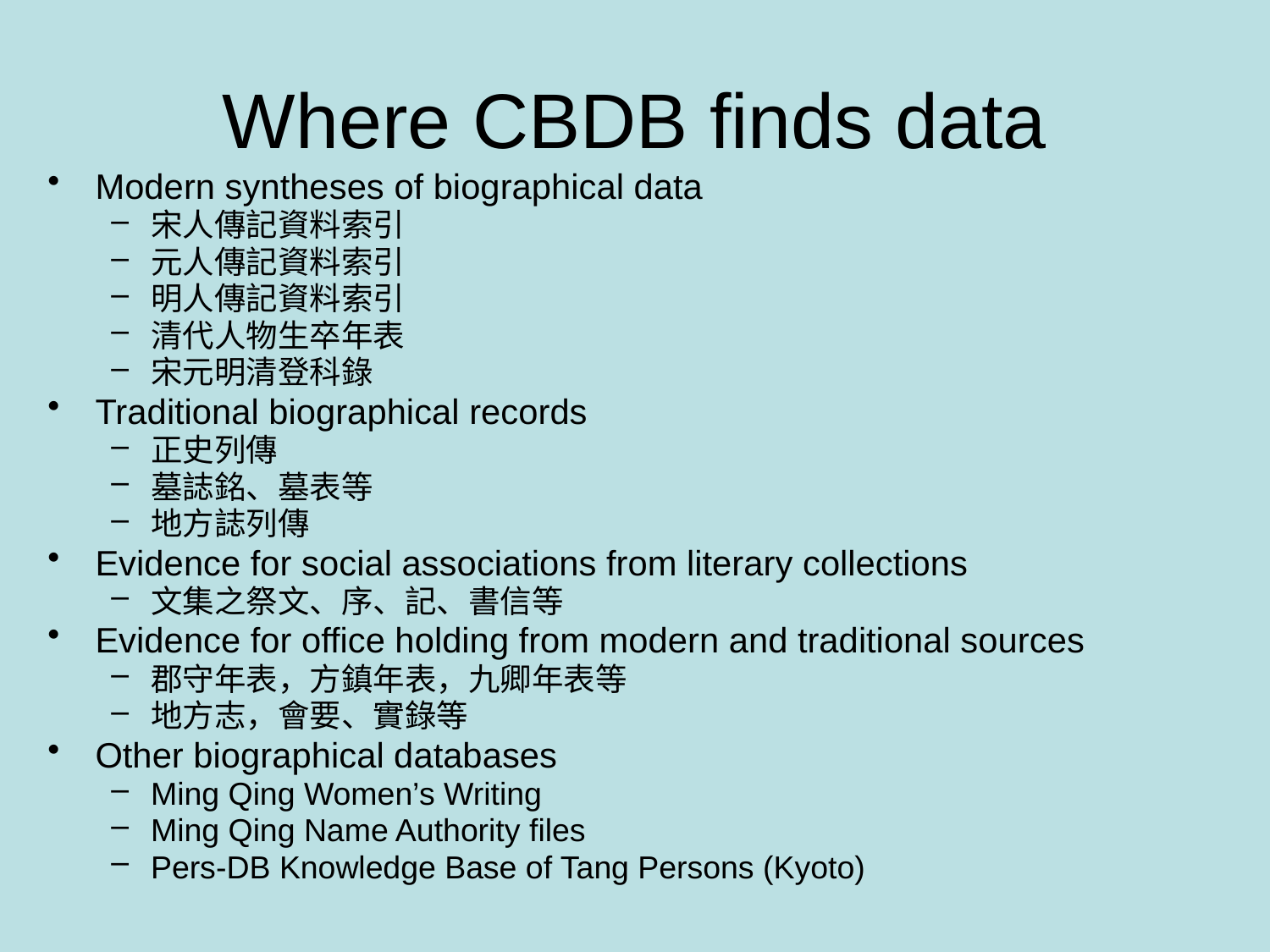

# Where CBDB finds data
Modern syntheses of biographical data
宋人傳記資料索引
元人傳記資料索引
明人傳記資料索引
清代人物生卒年表
宋元明清登科錄
Traditional biographical records
正史列傳
墓誌銘、墓表等
地方誌列傳
Evidence for social associations from literary collections
文集之祭文、序、記、書信等
Evidence for office holding from modern and traditional sources
郡守年表，方鎮年表，九卿年表等
地方志，會要、實錄等
Other biographical databases
Ming Qing Women’s Writing
Ming Qing Name Authority files
Pers-DB Knowledge Base of Tang Persons (Kyoto)